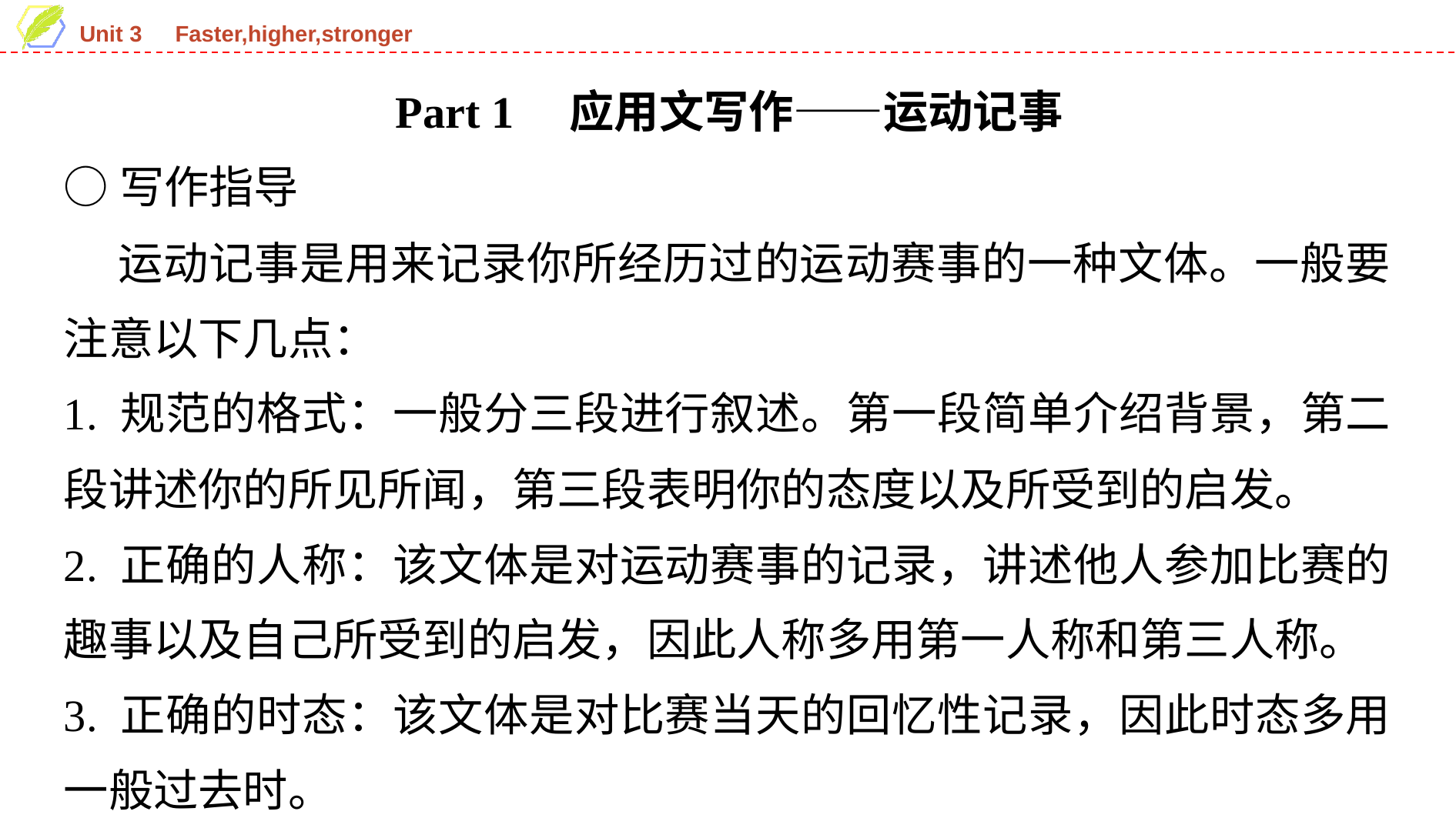

Part 1　应用文写作——运动记事
○写作指导
    运动记事是用来记录你所经历过的运动赛事的一种文体。一般要注意以下几点：
1. 规范的格式：一般分三段进行叙述。第一段简单介绍背景，第二段讲述你的所见所闻，第三段表明你的态度以及所受到的启发。
2. 正确的人称：该文体是对运动赛事的记录，讲述他人参加比赛的趣事以及自己所受到的启发，因此人称多用第一人称和第三人称。
3. 正确的时态：该文体是对比赛当天的回忆性记录，因此时态多用一般过去时。